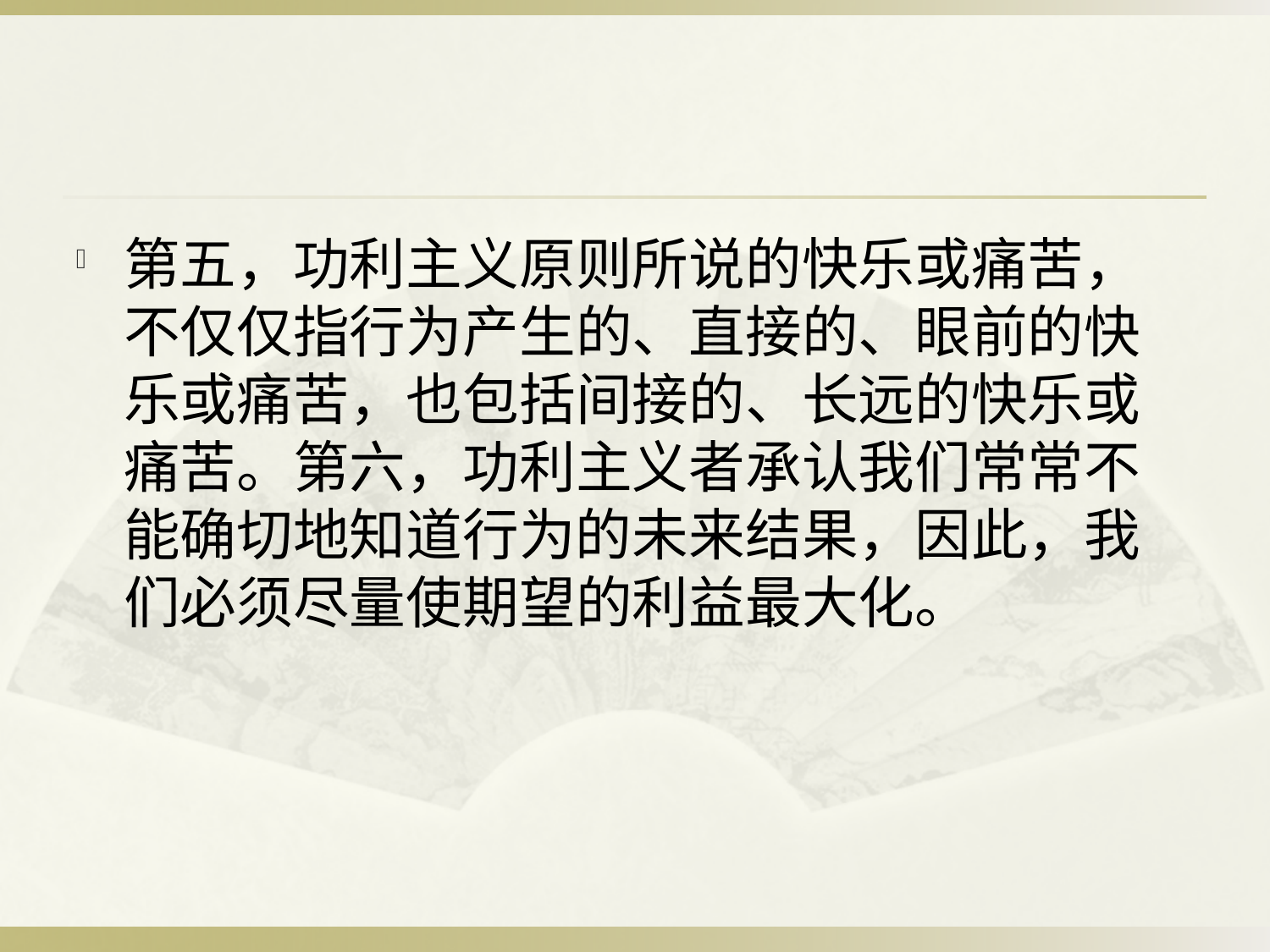

第五，功利主义原则所说的快乐或痛苦，不仅仅指行为产生的、直接的、眼前的快乐或痛苦，也包括间接的、长远的快乐或痛苦。第六，功利主义者承认我们常常不能确切地知道行为的未来结果，因此，我们必须尽量使期望的利益最大化。